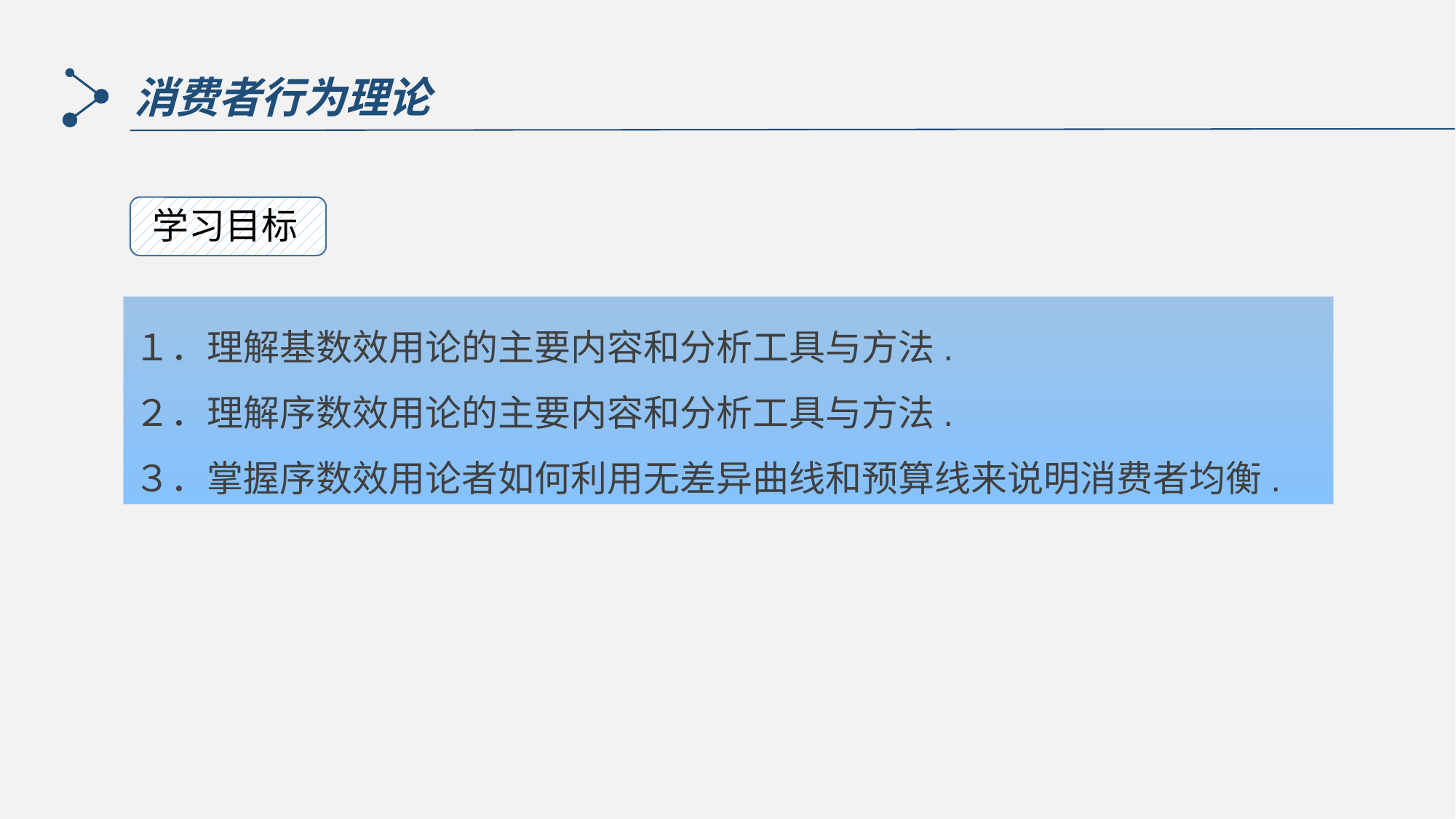

消费者行为理论

学习目标
１．理解基数效用论的主要内容和分析工具与方法.
２．理解序数效用论的主要内容和分析工具与方法.
３．掌握序数效用论者如何利用无差异曲线和预算线来说明消费者均衡.